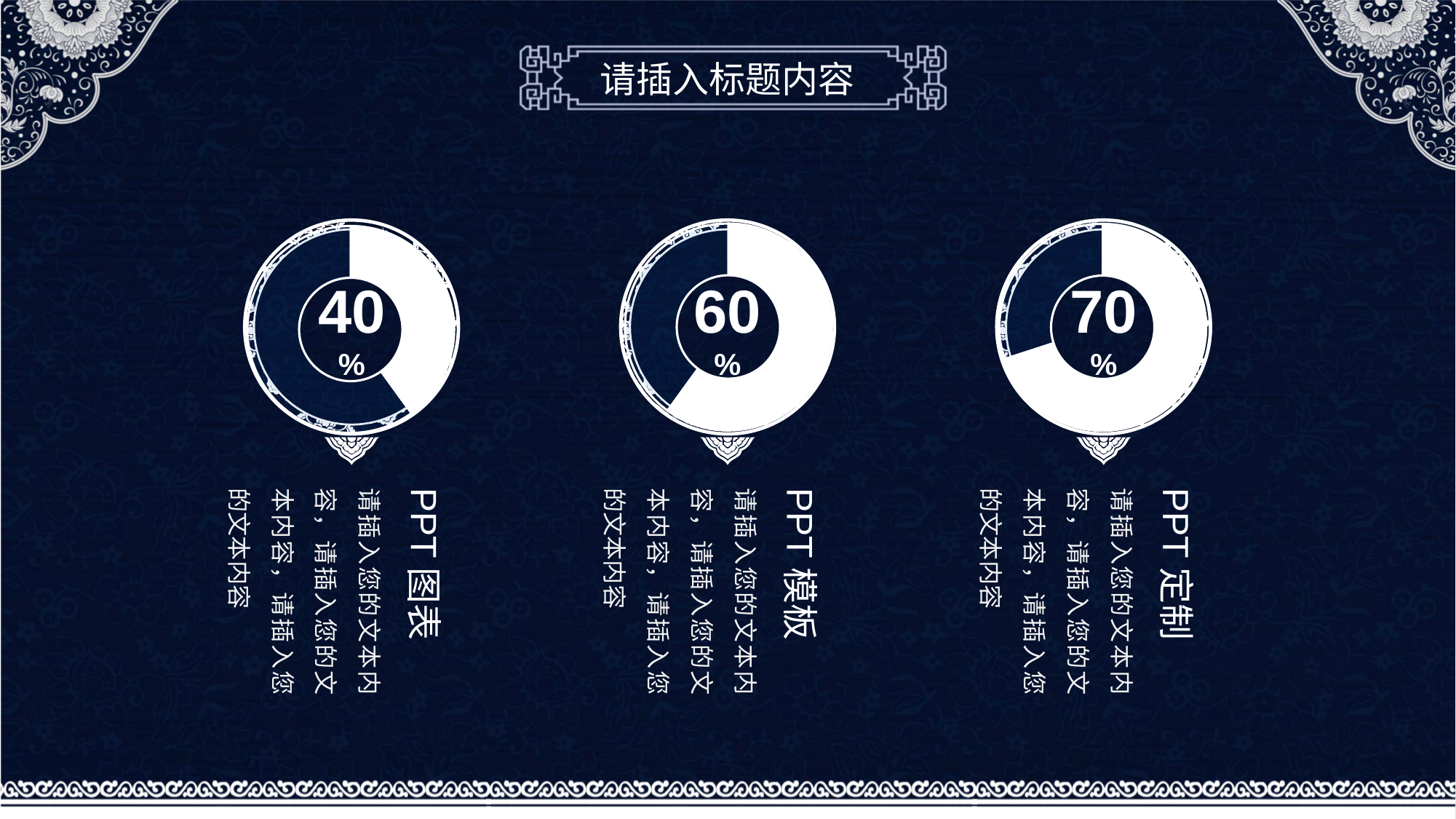

请插入标题内容

### Chart

| Category | 销售额 |
|---|---|
| 数据 | 0.6 |
| 辅助 | 0.4 |

### Chart

| Category | 销售额 |
|---|---|
| 数据 | 0.7 |
| 辅助 | 0.3 |

### Chart

| Category | 销售额 |
|---|---|
| 数据 | 0.4 |
| 辅助 | 0.6 |
40%
60%
70%

请插入您的文本内容，请插入您的文本内容，请插入您的文本内容
PPT图表
请插入您的文本内容，请插入您的文本内容，请插入您的文本内容
PPT模板
请插入您的文本内容，请插入您的文本内容，请插入您的文本内容
PPT定制